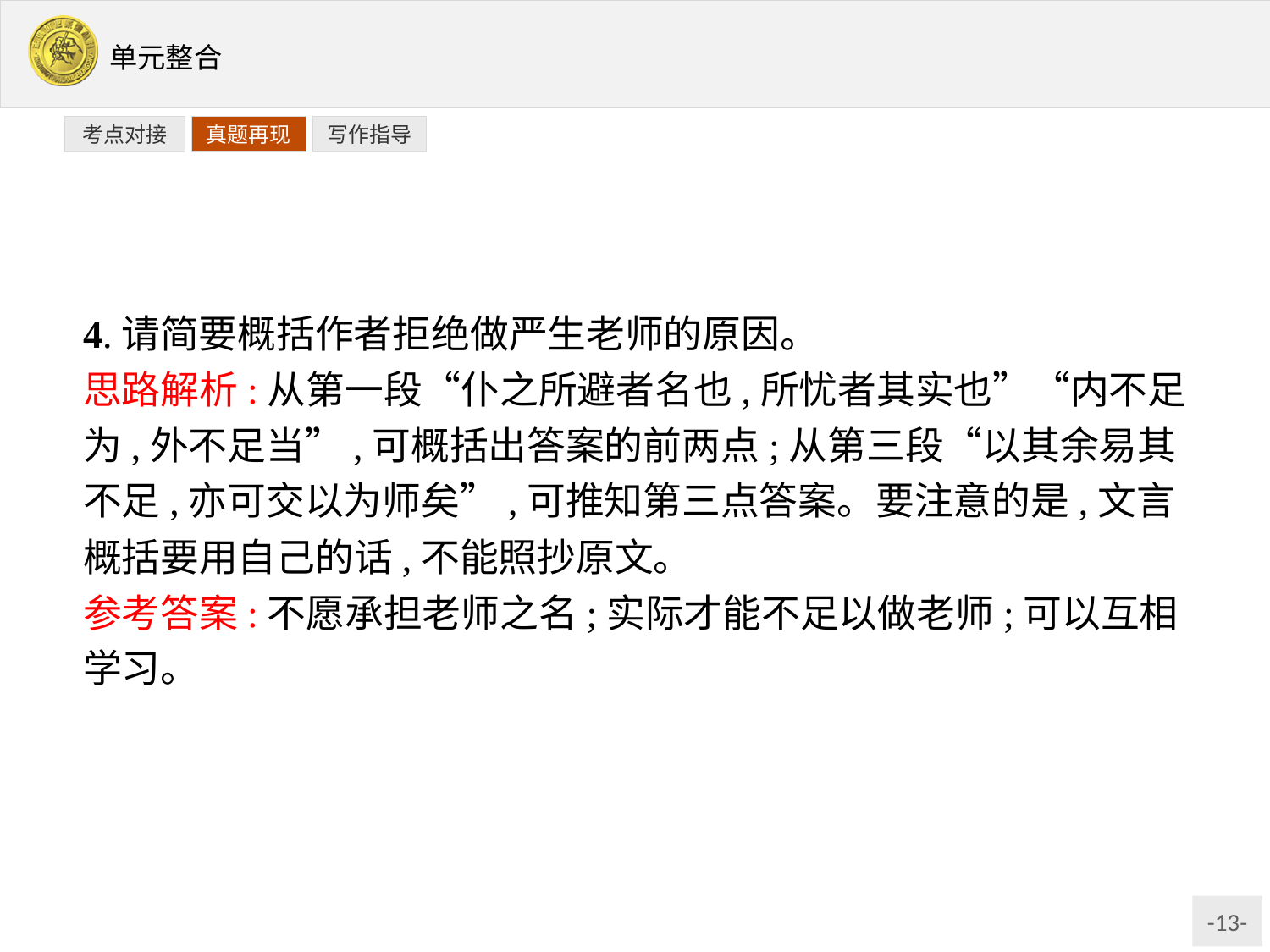

写作指导
考点对接
真题再现
4.请简要概括作者拒绝做严生老师的原因。
思路解析:从第一段“仆之所避者名也,所忧者其实也”“内不足为,外不足当”,可概括出答案的前两点;从第三段“以其余易其不足,亦可交以为师矣”,可推知第三点答案。要注意的是,文言概括要用自己的话,不能照抄原文。
参考答案:不愿承担老师之名;实际才能不足以做老师;可以互相学习。